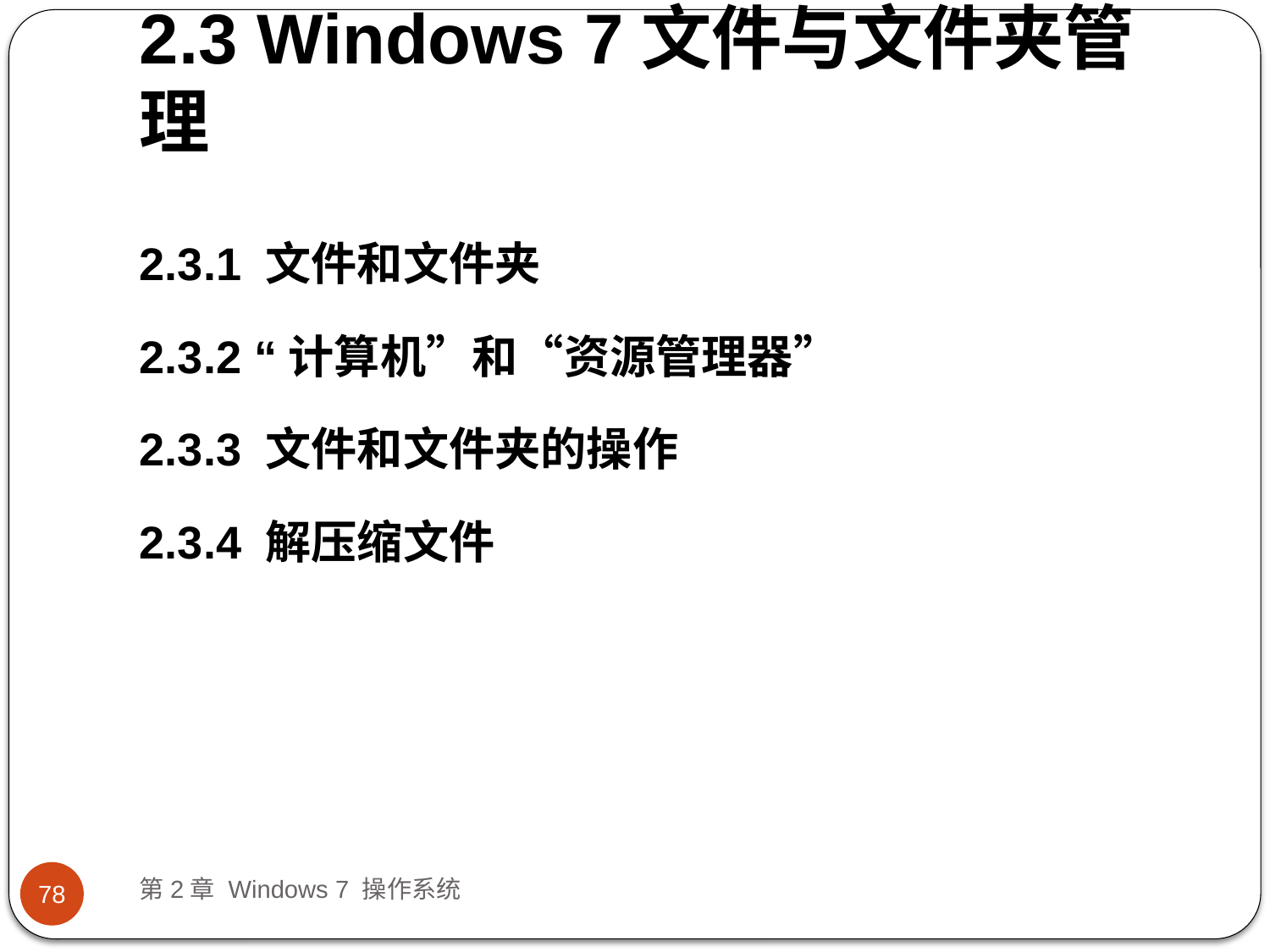

# 2.3 Windows 7文件与文件夹管理
2.3.1 文件和文件夹
2.3.2 “计算机”和“资源管理器”
2.3.3 文件和文件夹的操作
2.3.4 解压缩文件
第2章 Windows 7 操作系统
78